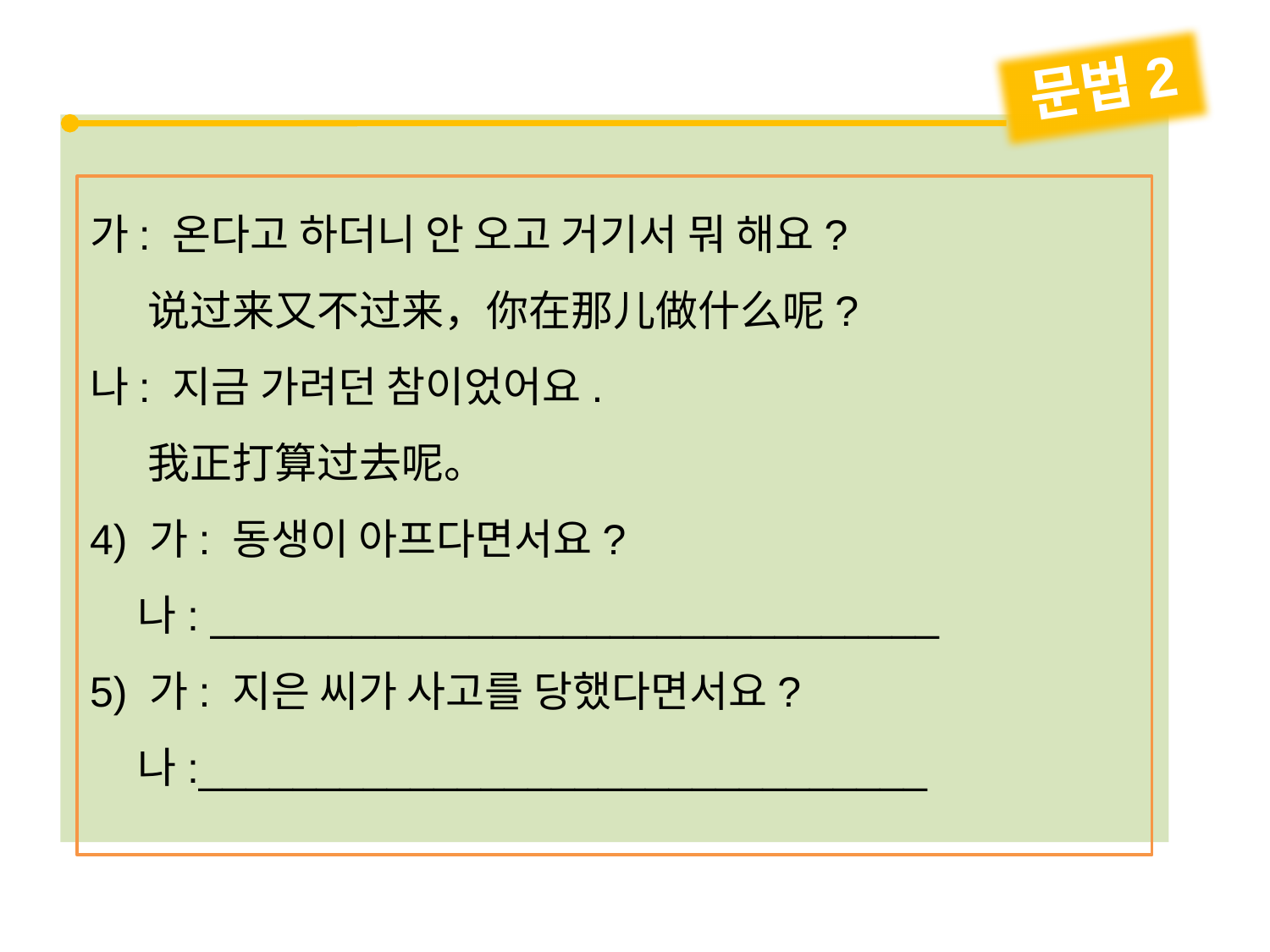

문법2

가: 온다고 하더니 안 오고 거기서 뭐 해요?
     说过来又不过来，你在那儿做什么呢?
나: 지금 가려던 참이었어요.
     我正打算过去呢。
4) 가: 동생이 아프다면서요?
    나: _______________________________
5) 가: 지은 씨가 사고를 당했다면서요?
    나:_______________________________